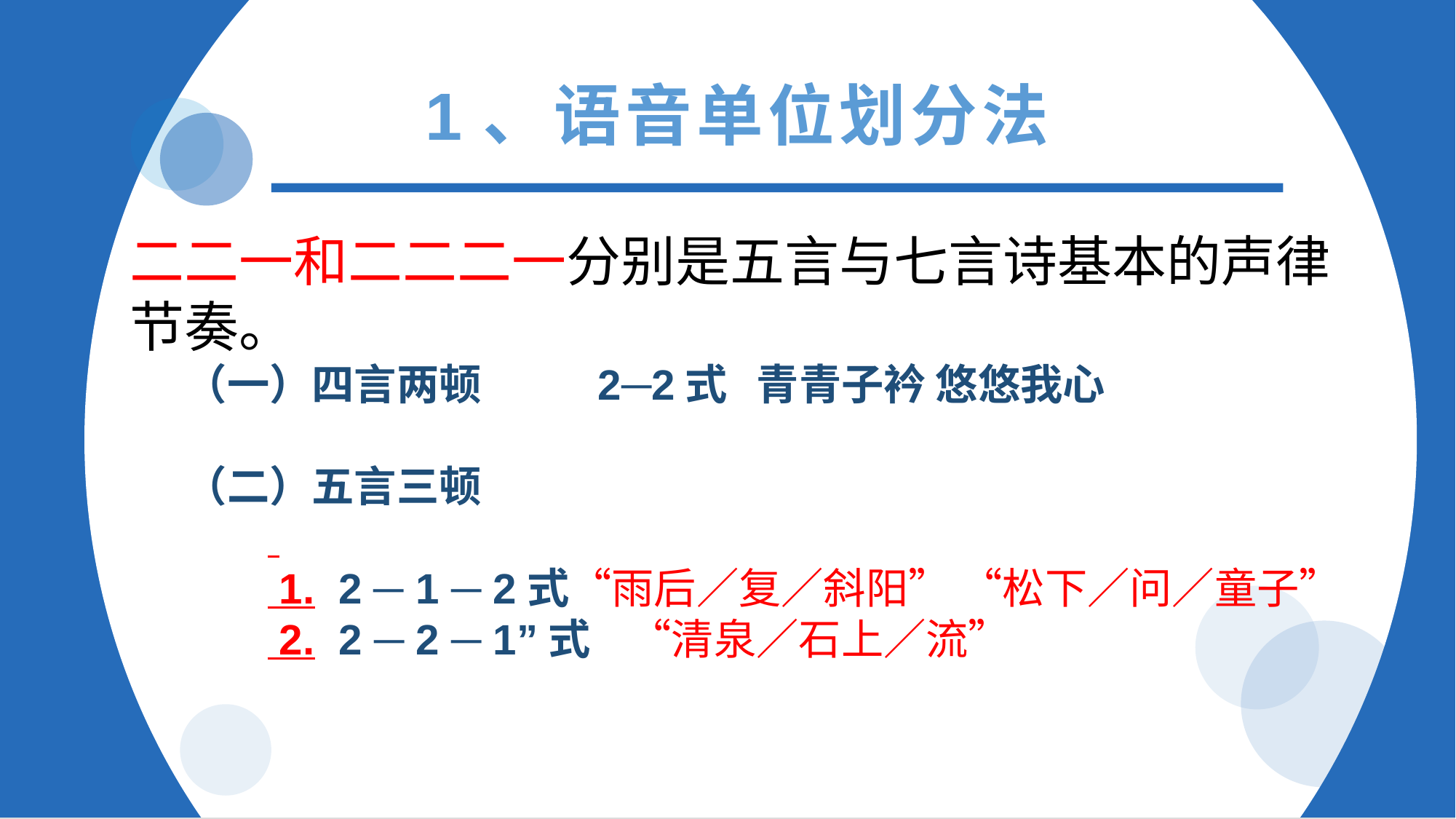

1、语音单位划分法

二二一和二二二一分别是五言与七言诗基本的声律节奏。
（一）四言两顿           2─2式   青青子衿 悠悠我心

（二）五言三顿

        1.  2 ─ 1 ─ 2式“雨后／复／斜阳” “松下／问／童子”
        2.  2 ─ 2 ─ 1”式    “清泉／石上／流”